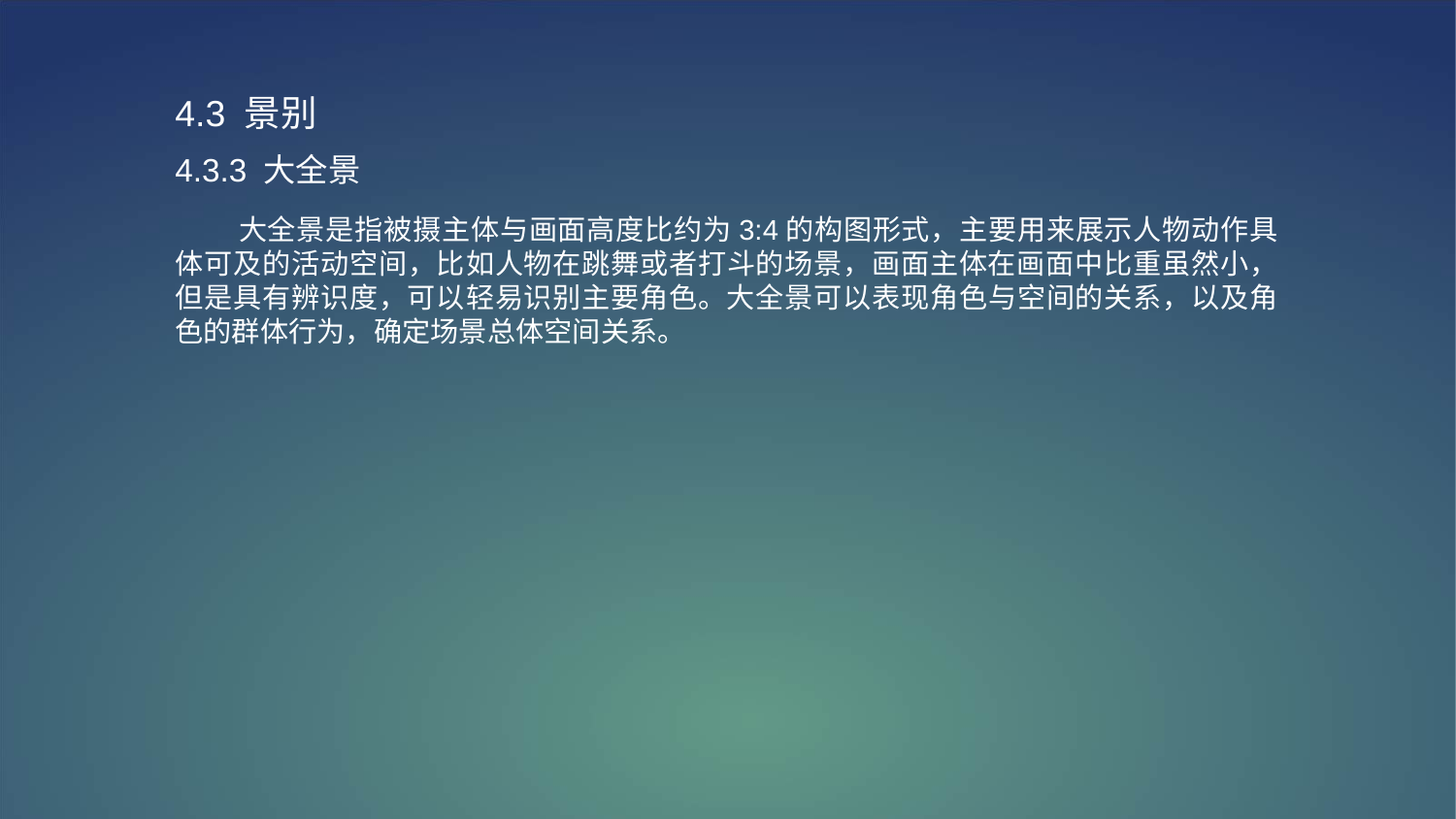

4.3 景别
4.3.3 大全景
  大全景是指被摄主体与画面高度比约为3:4的构图形式，主要用来展示人物动作具体可及的活动空间，比如人物在跳舞或者打斗的场景，画面主体在画面中比重虽然小，但是具有辨识度，可以轻易识别主要角色。大全景可以表现角色与空间的关系，以及角色的群体行为，确定场景总体空间关系。